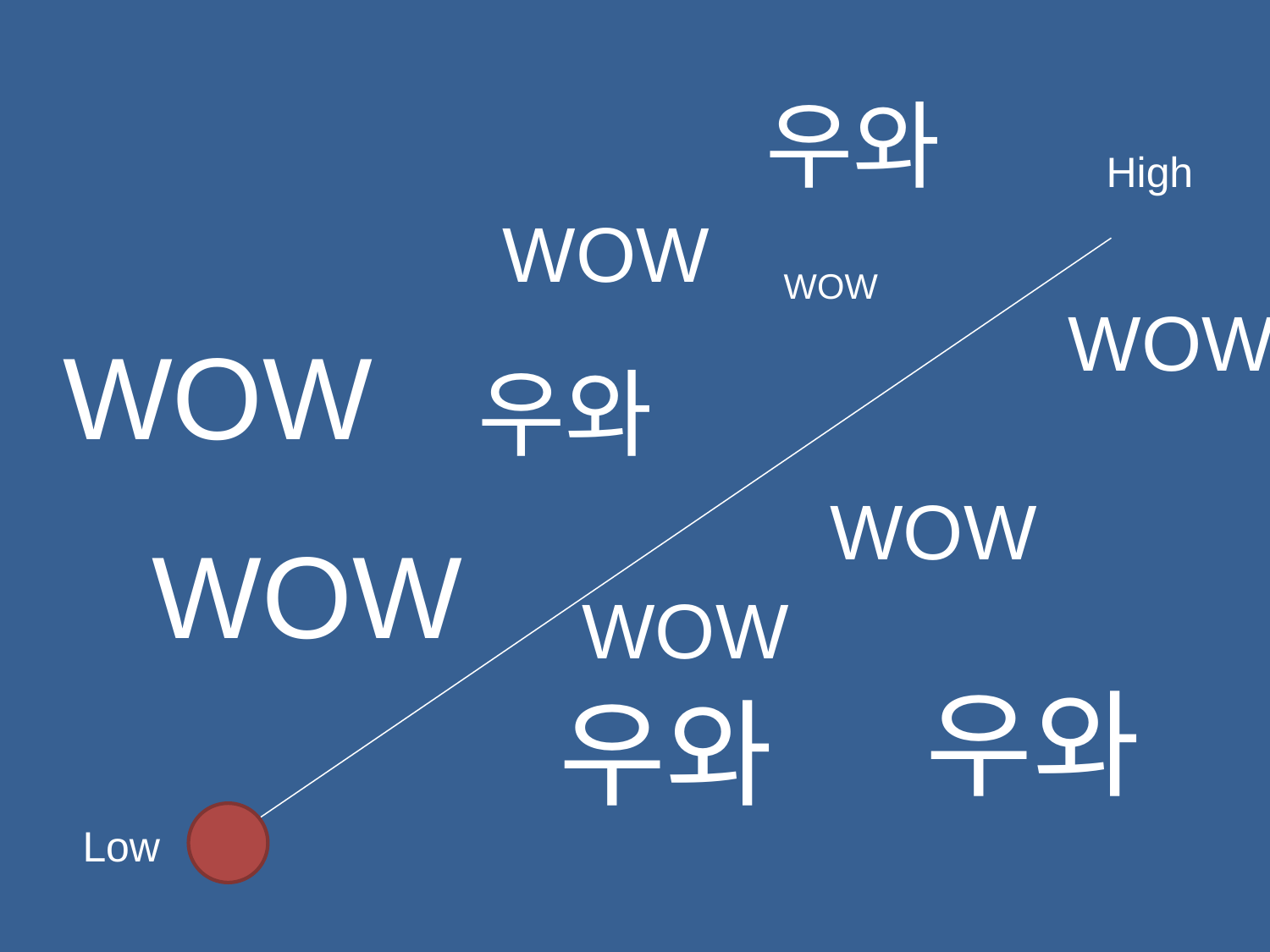

우와
High
WOW
WOW
WOW
WOW
우와
WOW
WOW
WOW
우와
우와

Low